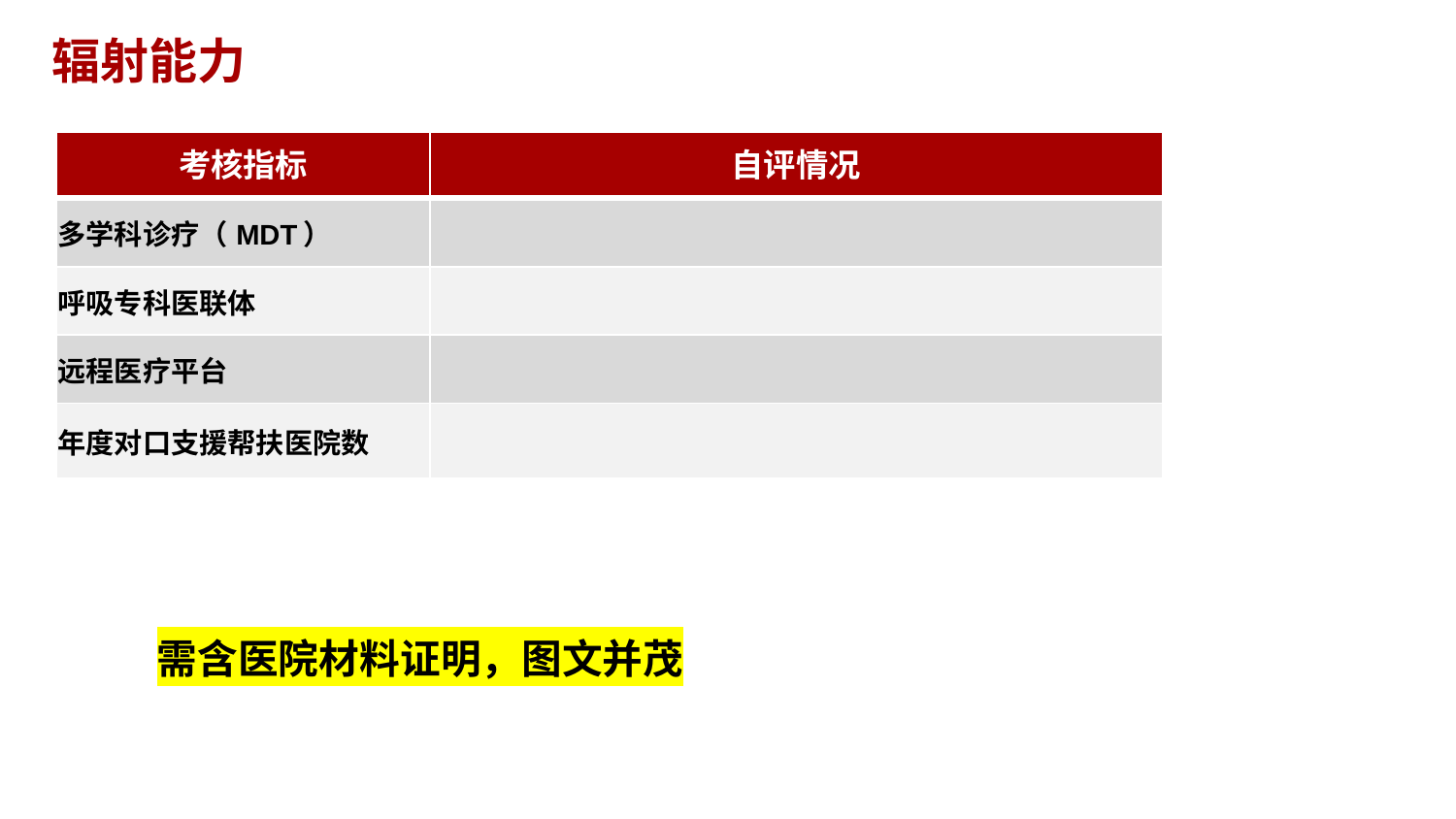

# 辐射能力
| 考核指标 | 自评情况 |
| --- | --- |
| 多学科诊疗（MDT） |  |
| 呼吸专科医联体 |  |
| 远程医疗平台 |  |
| 年度对口支援帮扶医院数 |  |
需含医院材料证明，图文并茂